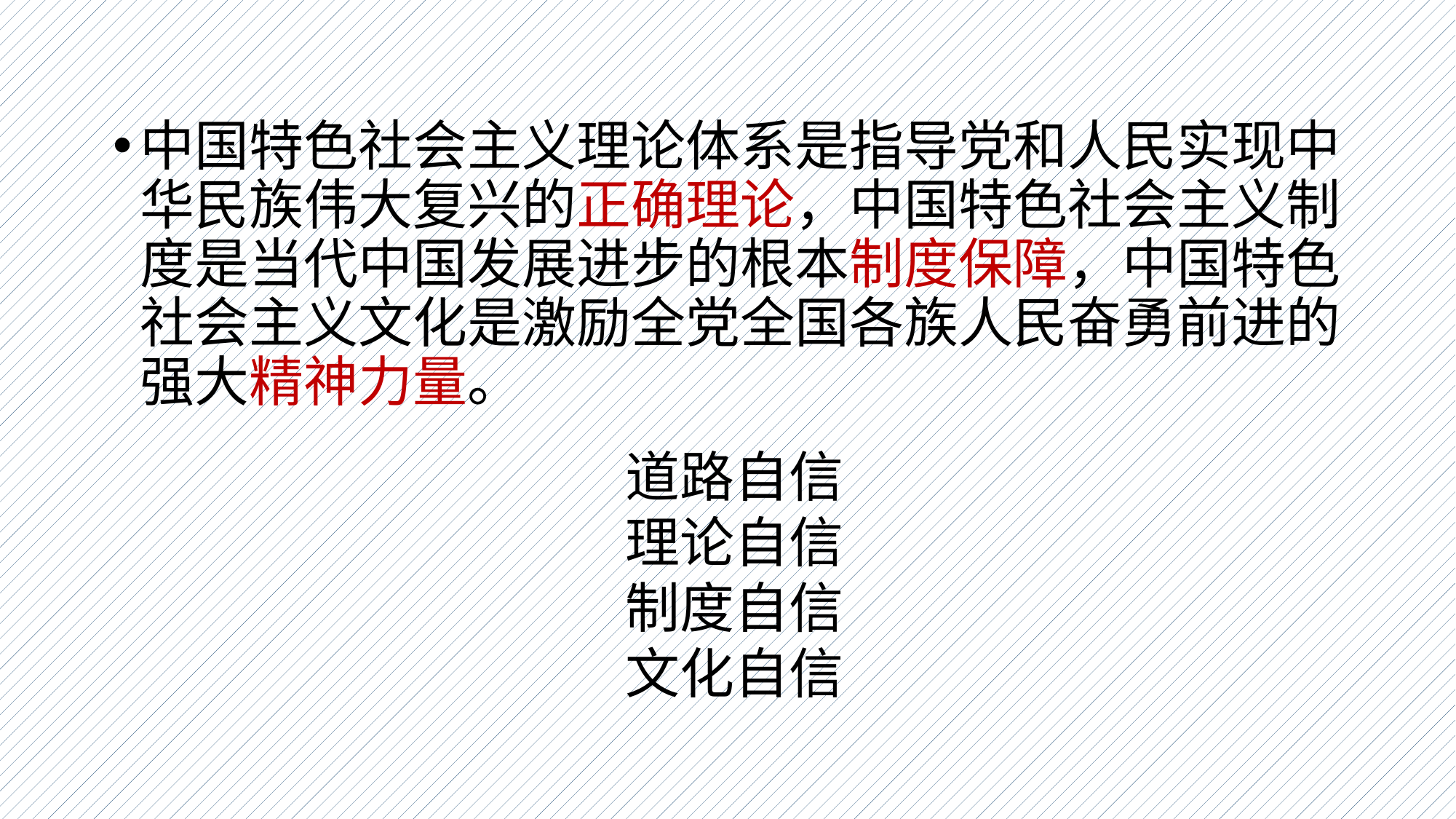

中国特色社会主义理论体系是指导党和人民实现中华民族伟大复兴的正确理论，中国特色社会主义制度是当代中国发展进步的根本制度保障，中国特色社会主义文化是激励全党全国各族人民奋勇前进的强大精神力量。
道路自信
理论自信
制度自信
文化自信